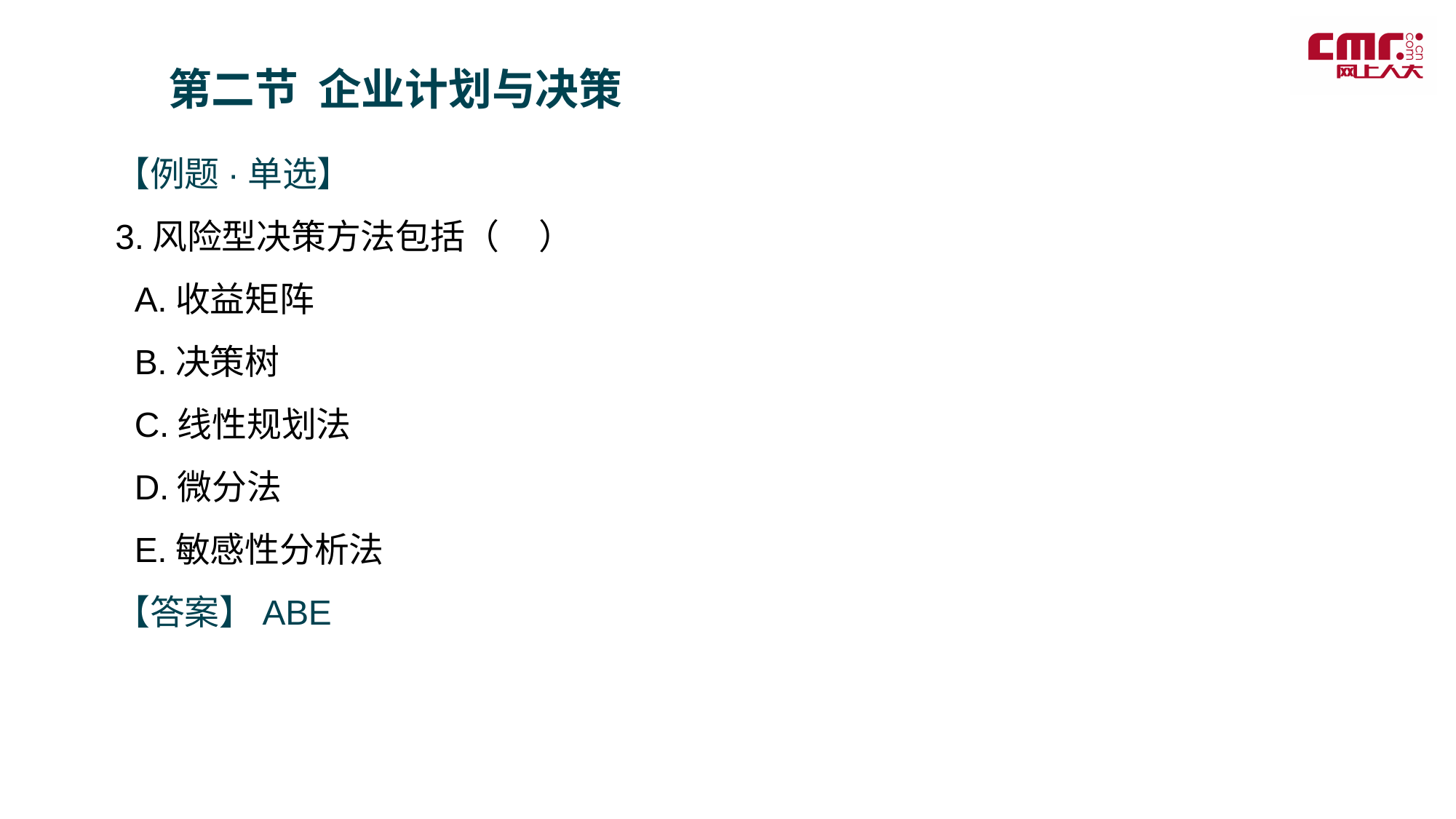

第二节  企业计划与决策
【例题·单选】
3.风险型决策方法包括（     ）
  A.收益矩阵
  B.决策树
  C.线性规划法
  D.微分法
  E.敏感性分析法
【答案】ABE